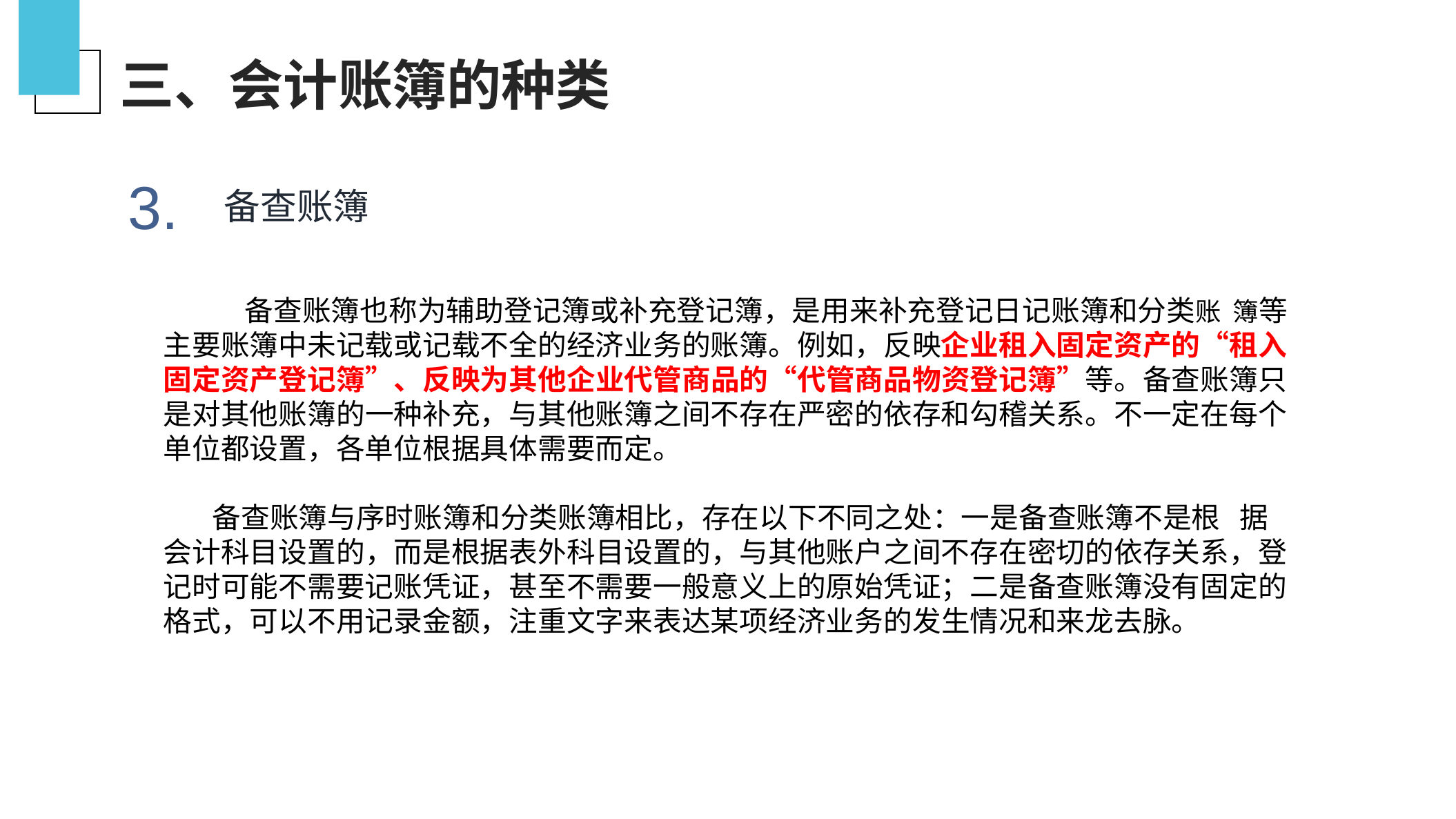

三、会计账簿的种类

3.
备查账簿
    备查账簿也称为辅助登记簿或补充登记簿，是用来补充登记日记账簿和分类账  簿等主要账簿中未记载或记载不全的经济业务的账簿。例如，反映企业租入固定资产的“租入固定资产登记簿”、反映为其他企业代管商品的“代管商品物资登记簿”等。备查账簿只是对其他账簿的一种补充，与其他账簿之间不存在严密的依存和勾稽关系。不一定在每个单位都设置，各单位根据具体需要而定。

备查账簿与序时账簿和分类账簿相比，存在以下不同之处：一是备查账簿不是根   据会计科目设置的，而是根据表外科目设置的，与其他账户之间不存在密切的依存关系，登记时可能不需要记账凭证，甚至不需要一般意义上的原始凭证；二是备查账簿没有固定的格式，可以不用记录金额，注重文字来表达某项经济业务的发生情况和来龙去脉。